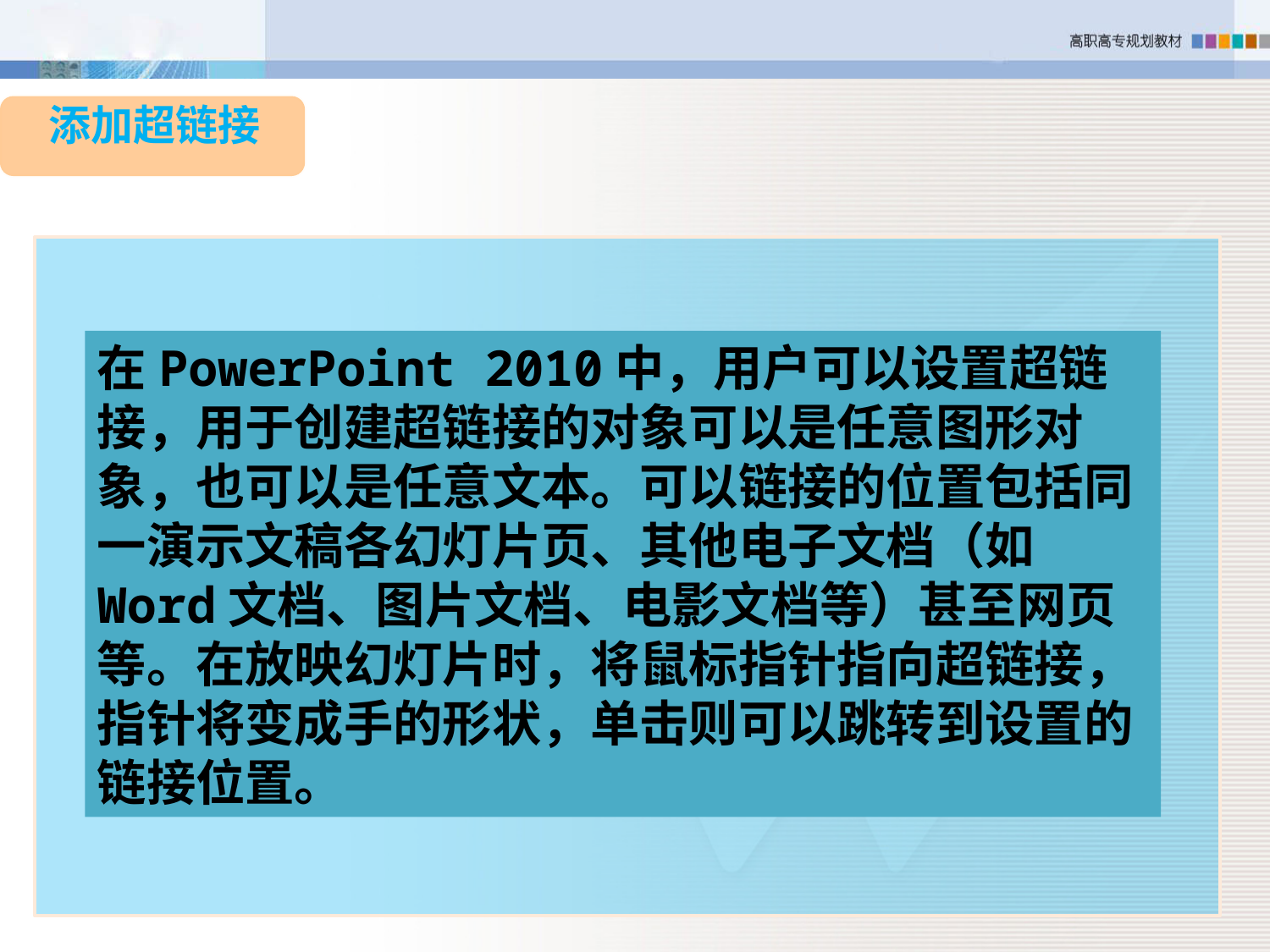

添加超链接

在PowerPoint 2010中，用户可以设置超链接，用于创建超链接的对象可以是任意图形对象，也可以是任意文本。可以链接的位置包括同一演示文稿各幻灯片页、其他电子文档（如Word文档、图片文档、电影文档等）甚至网页等。在放映幻灯片时，将鼠标指针指向超链接，指针将变成手的形状，单击则可以跳转到设置的链接位置。